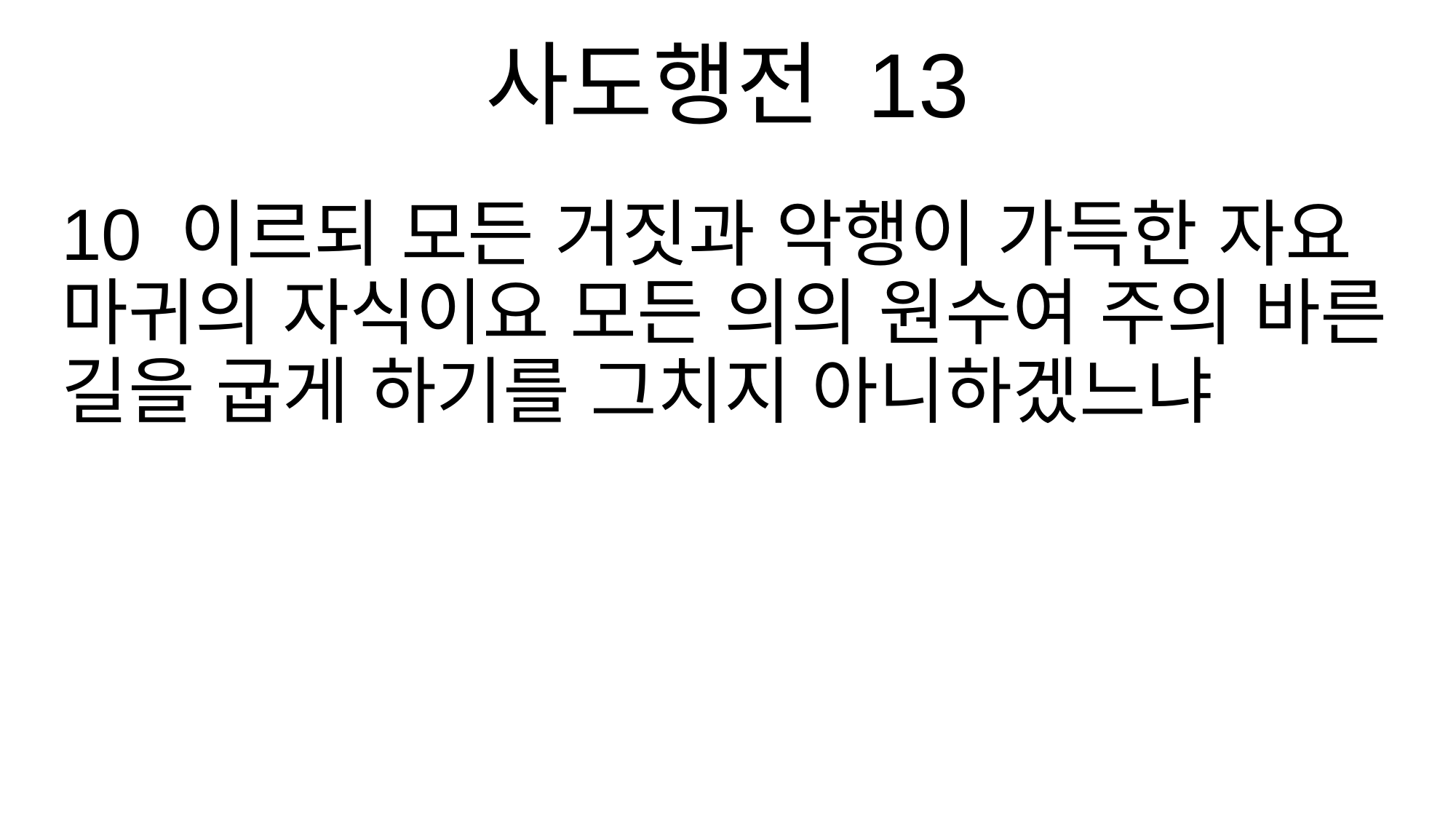

사도행전 13
10 이르되 모든 거짓과 악행이 가득한 자요 마귀의 자식이요 모든 의의 원수여 주의 바른 길을 굽게 하기를 그치지 아니하겠느냐